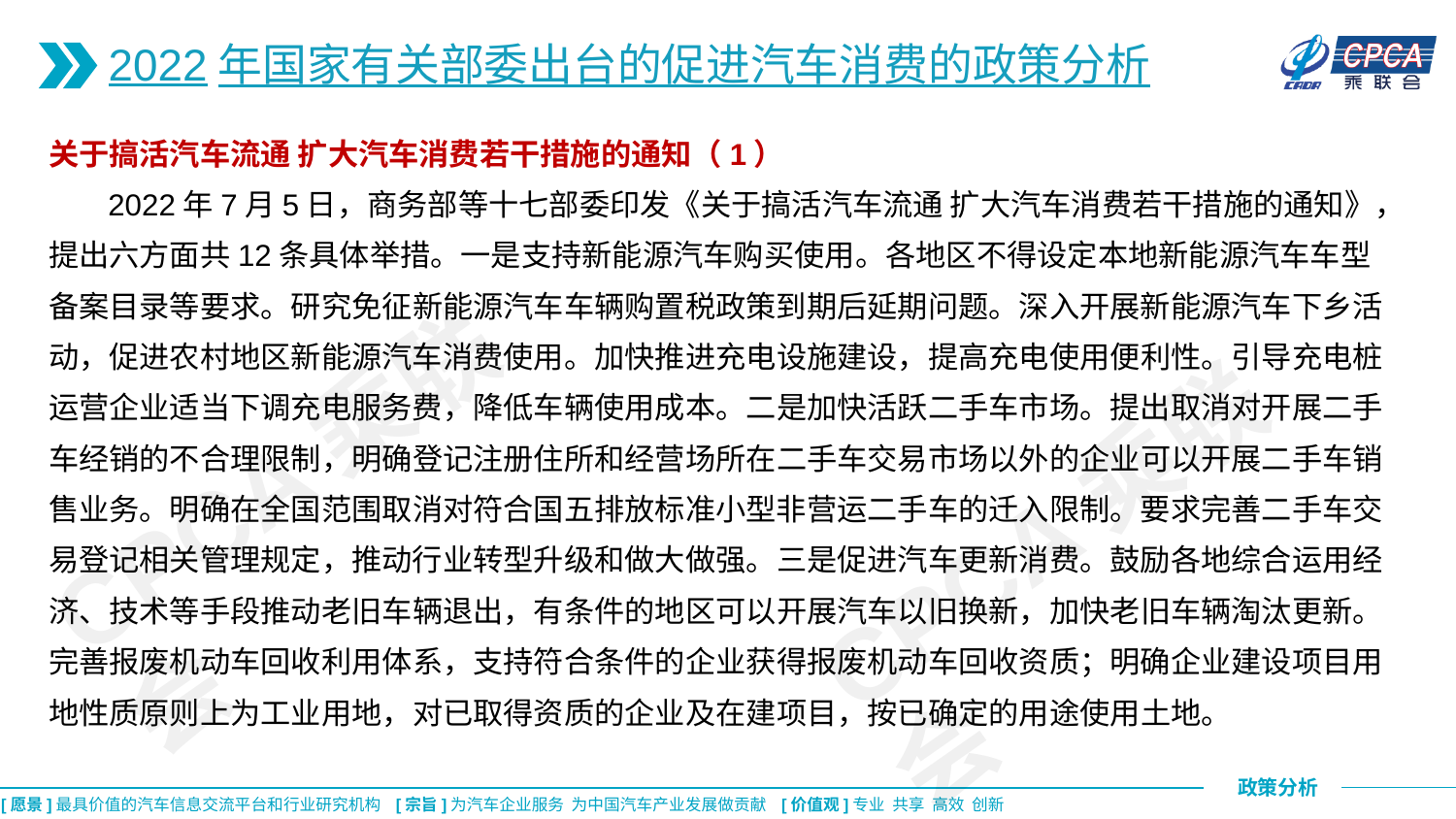

2022年国家有关部委出台的促进汽车消费的政策分析
关于搞活汽车流通 扩大汽车消费若干措施的通知（1）
       2022年7月5日，商务部等十七部委印发《关于搞活汽车流通 扩大汽车消费若干措施的通知》，提出六方面共12条具体举措。一是支持新能源汽车购买使用。各地区不得设定本地新能源汽车车型备案目录等要求。研究免征新能源汽车车辆购置税政策到期后延期问题。深入开展新能源汽车下乡活动，促进农村地区新能源汽车消费使用。加快推进充电设施建设，提高充电使用便利性。引导充电桩运营企业适当下调充电服务费，降低车辆使用成本。二是加快活跃二手车市场。提出取消对开展二手车经销的不合理限制，明确登记注册住所和经营场所在二手车交易市场以外的企业可以开展二手车销售业务。明确在全国范围取消对符合国五排放标准小型非营运二手车的迁入限制。要求完善二手车交易登记相关管理规定，推动行业转型升级和做大做强。三是促进汽车更新消费。鼓励各地综合运用经济、技术等手段推动老旧车辆退出，有条件的地区可以开展汽车以旧换新，加快老旧车辆淘汰更新。完善报废机动车回收利用体系，支持符合条件的企业获得报废机动车回收资质；明确企业建设项目用地性质原则上为工业用地，对已取得资质的企业及在建项目，按已确定的用途使用土地。
CPCA乘联会
CPCA乘联会